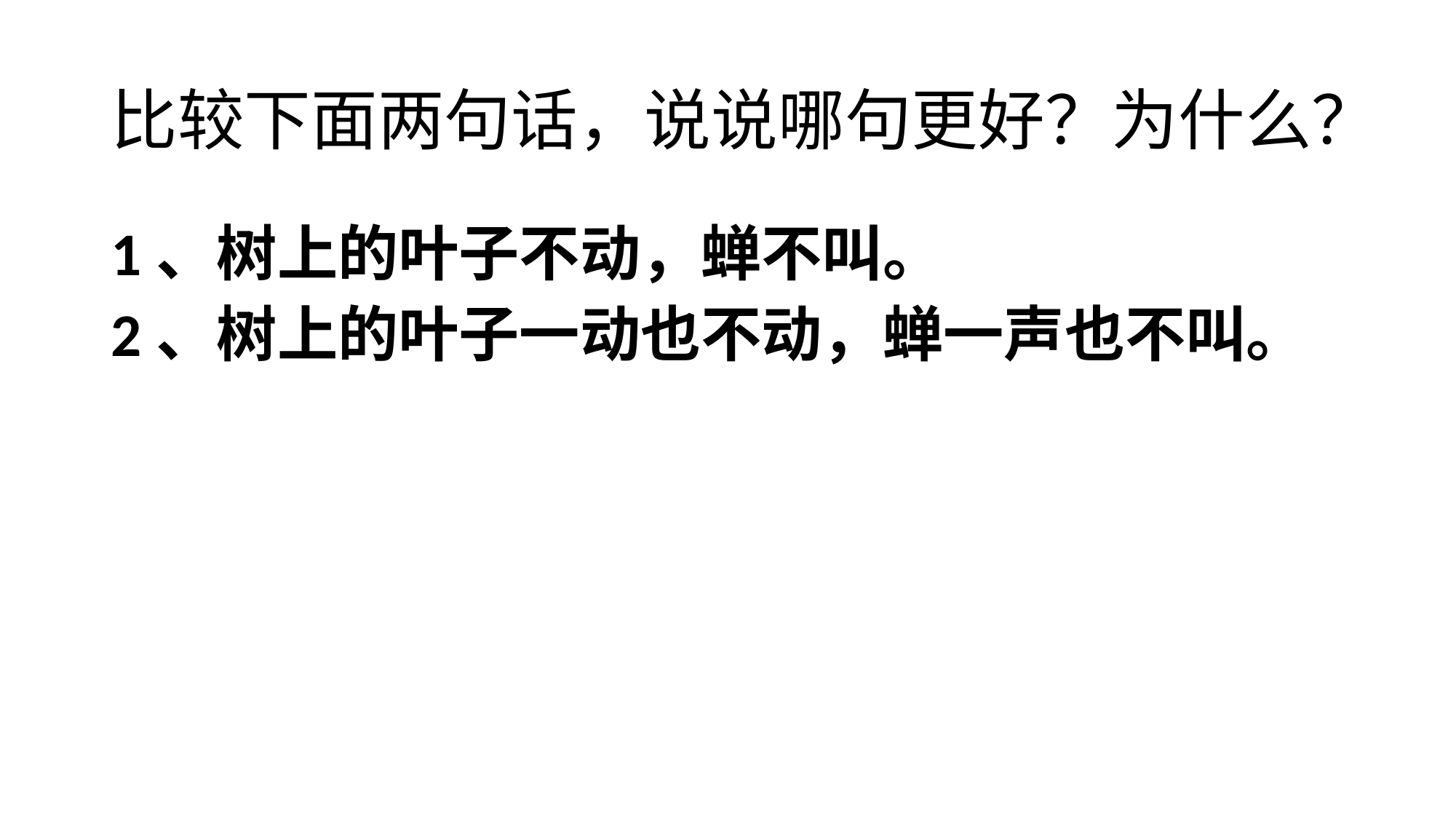

# 比较下面两句话，说说哪句更好？为什么？
1、树上的叶子不动，蝉不叫。
2、树上的叶子一动也不动，蝉一声也不叫。